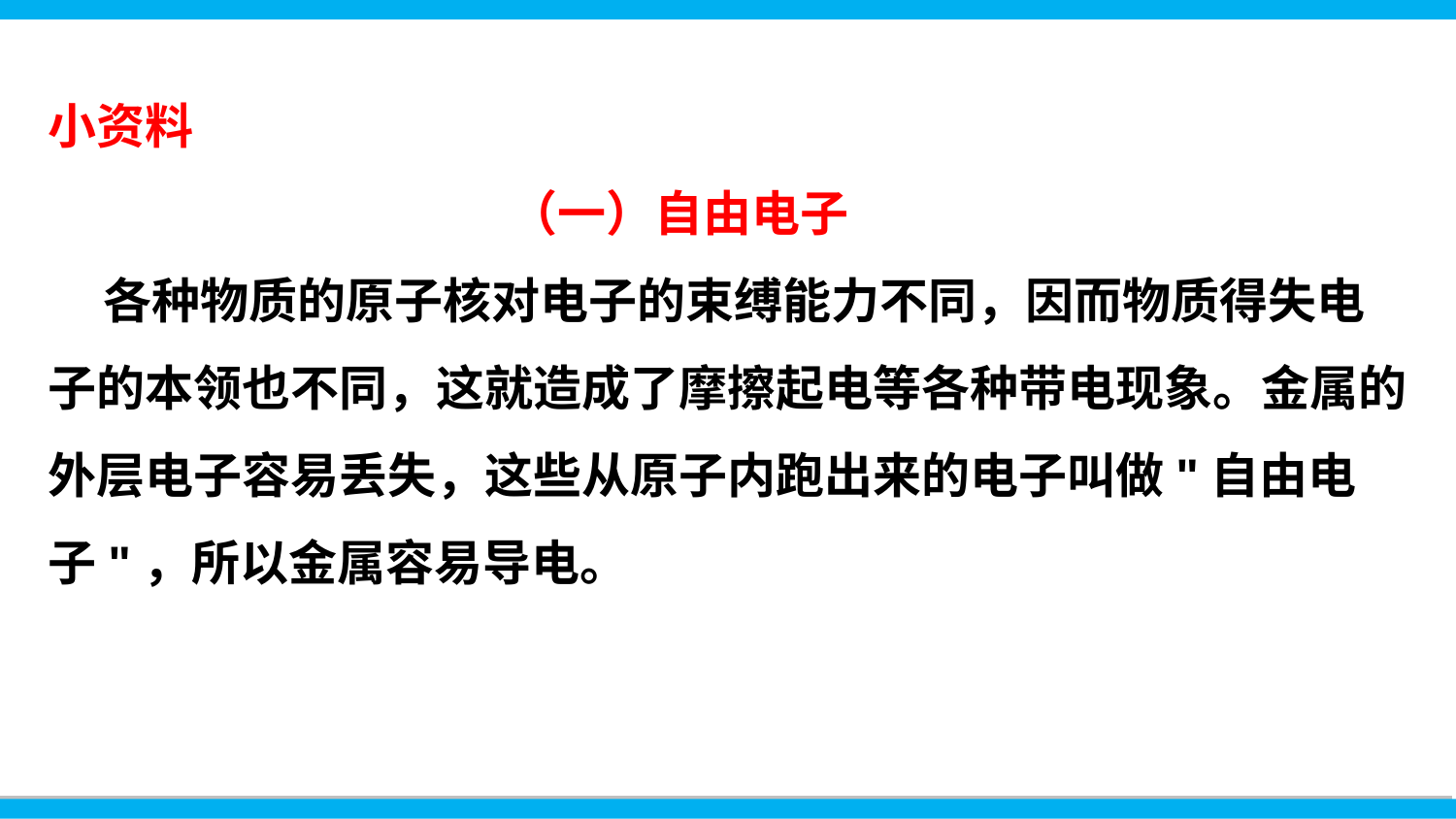

小资料
（一）自由电子
    各种物质的原子核对电子的束缚能力不同，因而物质得失电子的本领也不同，这就造成了摩擦起电等各种带电现象。金属的外层电子容易丢失，这些从原子内跑出来的电子叫做"自由电子"，所以金属容易导电。